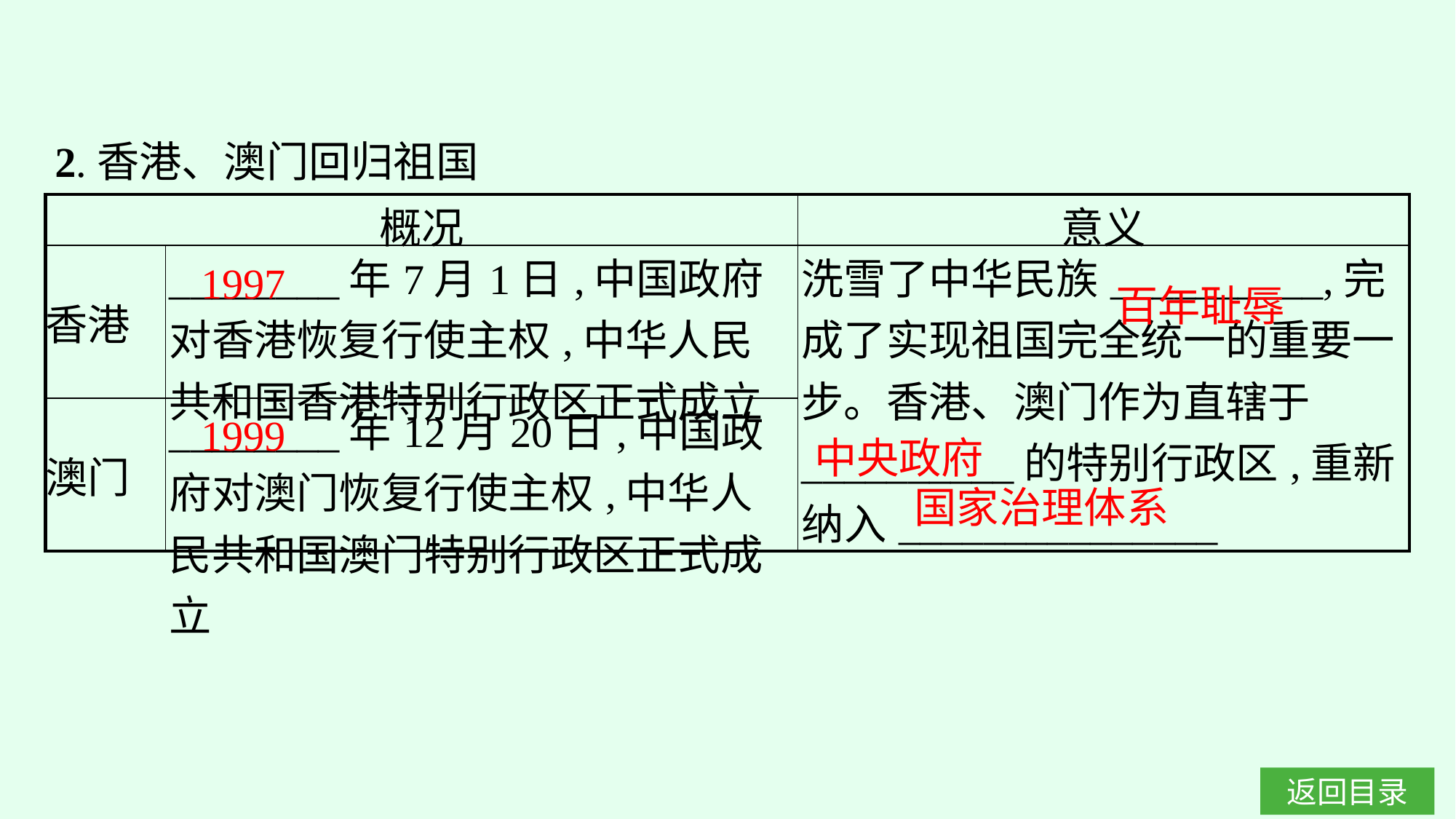

2.香港、澳门回归祖国
| 概况 |  | 意义 |
| --- | --- | --- |
| 香港 | \_\_\_\_\_\_\_\_年7月1日,中国政府对香港恢复行使主权,中华人民共和国香港特别行政区正式成立 | 洗雪了中华民族\_\_\_\_\_\_\_\_\_\_,完成了实现祖国完全统一的重要一步。香港、澳门作为直辖于\_\_\_\_\_\_\_\_\_\_的特别行政区,重新纳入\_\_\_\_\_\_\_\_\_\_\_\_\_\_\_ |
| 澳门 | \_\_\_\_\_\_\_\_年12月20日,中国政府对澳门恢复行使主权,中华人民共和国澳门特别行政区正式成立 |  |
1997
百年耻辱
1999
中央政府
国家治理体系